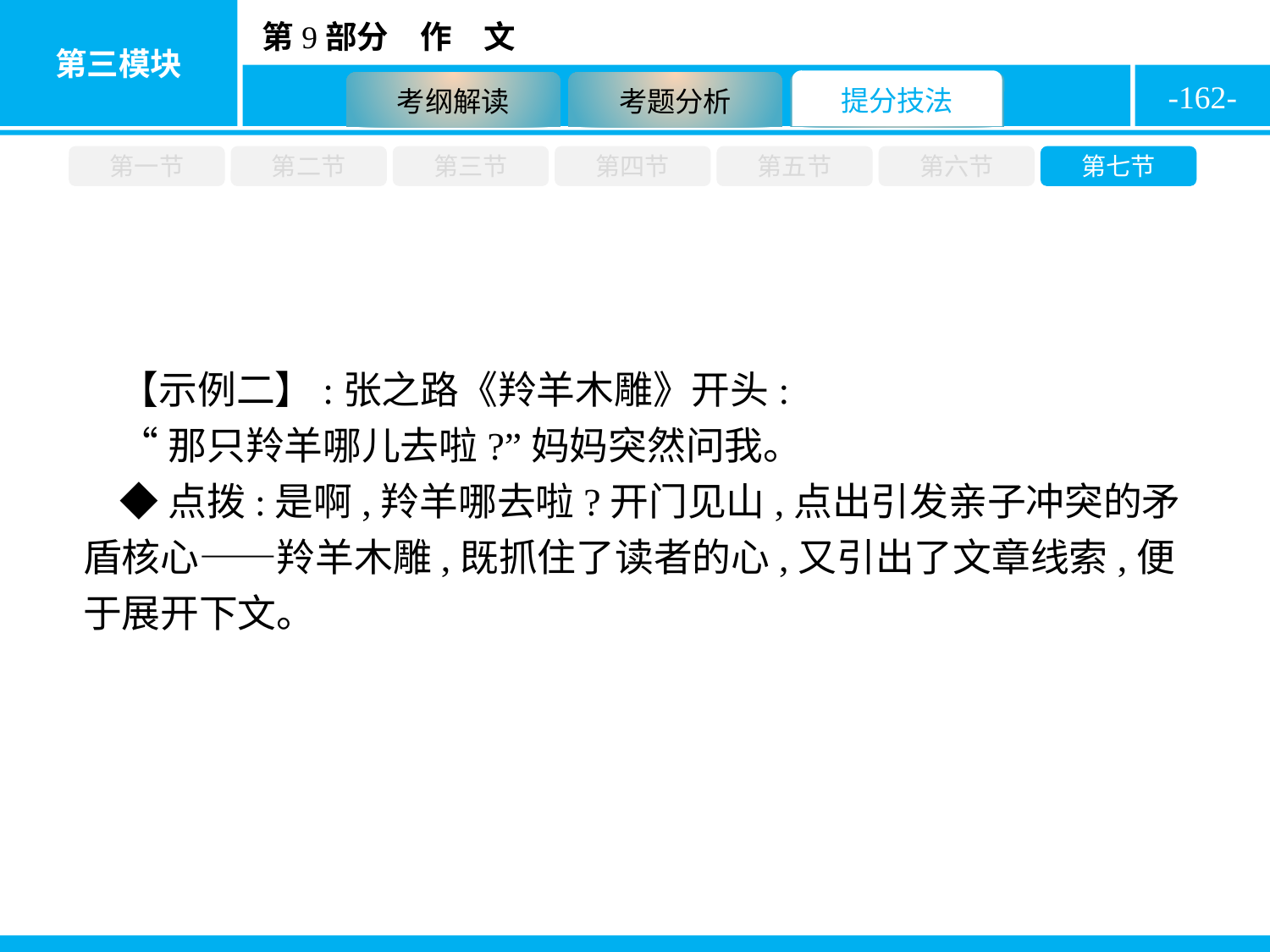

-162-
第一节
第二节
第三节
第四节
第五节
第六节
第七节
【示例二】:张之路《羚羊木雕》开头:
“那只羚羊哪儿去啦?”妈妈突然问我。
◆点拨:是啊,羚羊哪去啦?开门见山,点出引发亲子冲突的矛盾核心——羚羊木雕,既抓住了读者的心,又引出了文章线索,便于展开下文。